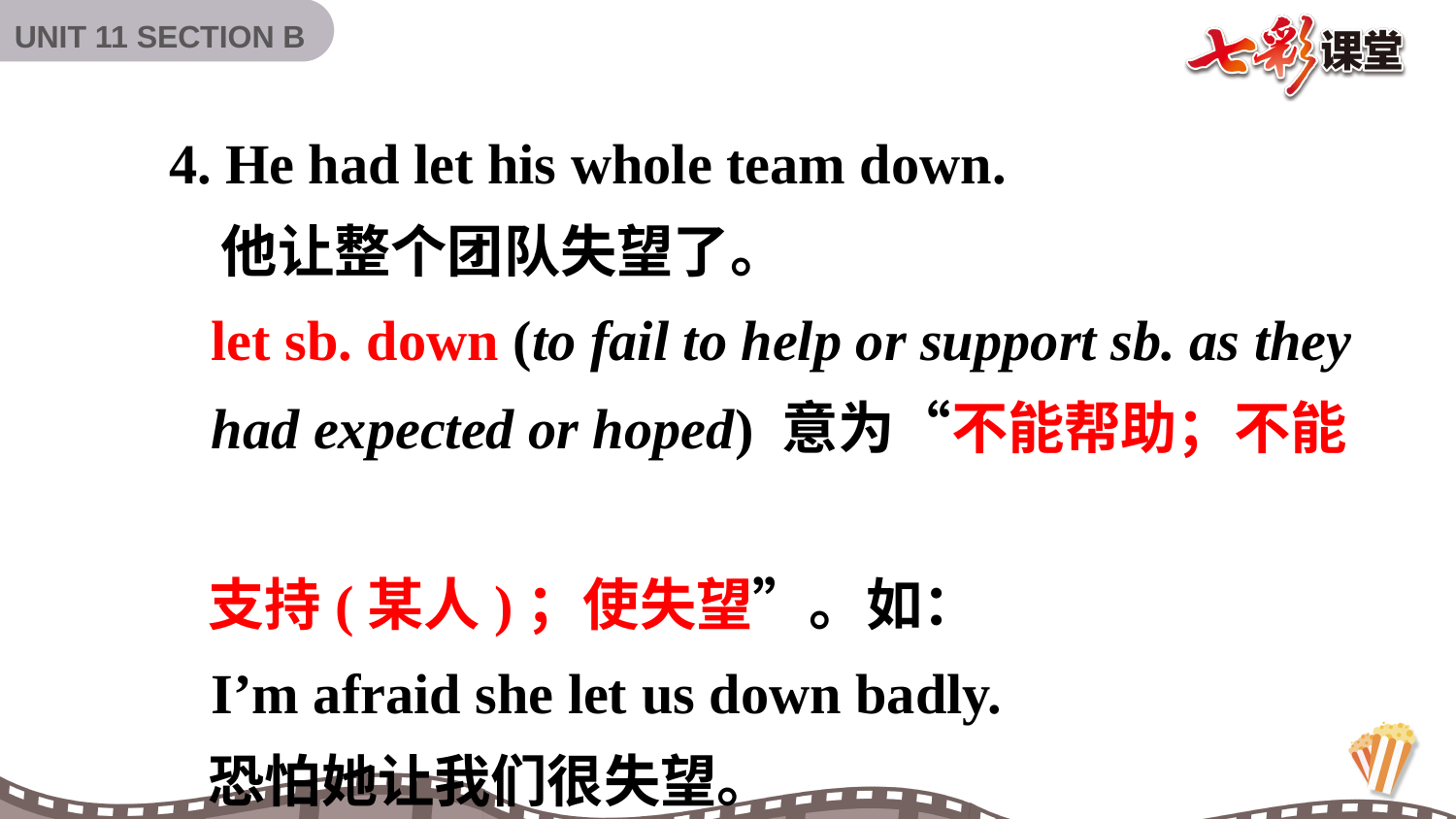

4. He had let his whole team down.
   他让整个团队失望了。
   let sb. down (to fail to help or support sb. as they
   had expected or hoped) 意为“不能帮助；不能
  支持(某人)；使失望”。如：
   I’m afraid she let us down badly.
  恐怕她让我们很失望。